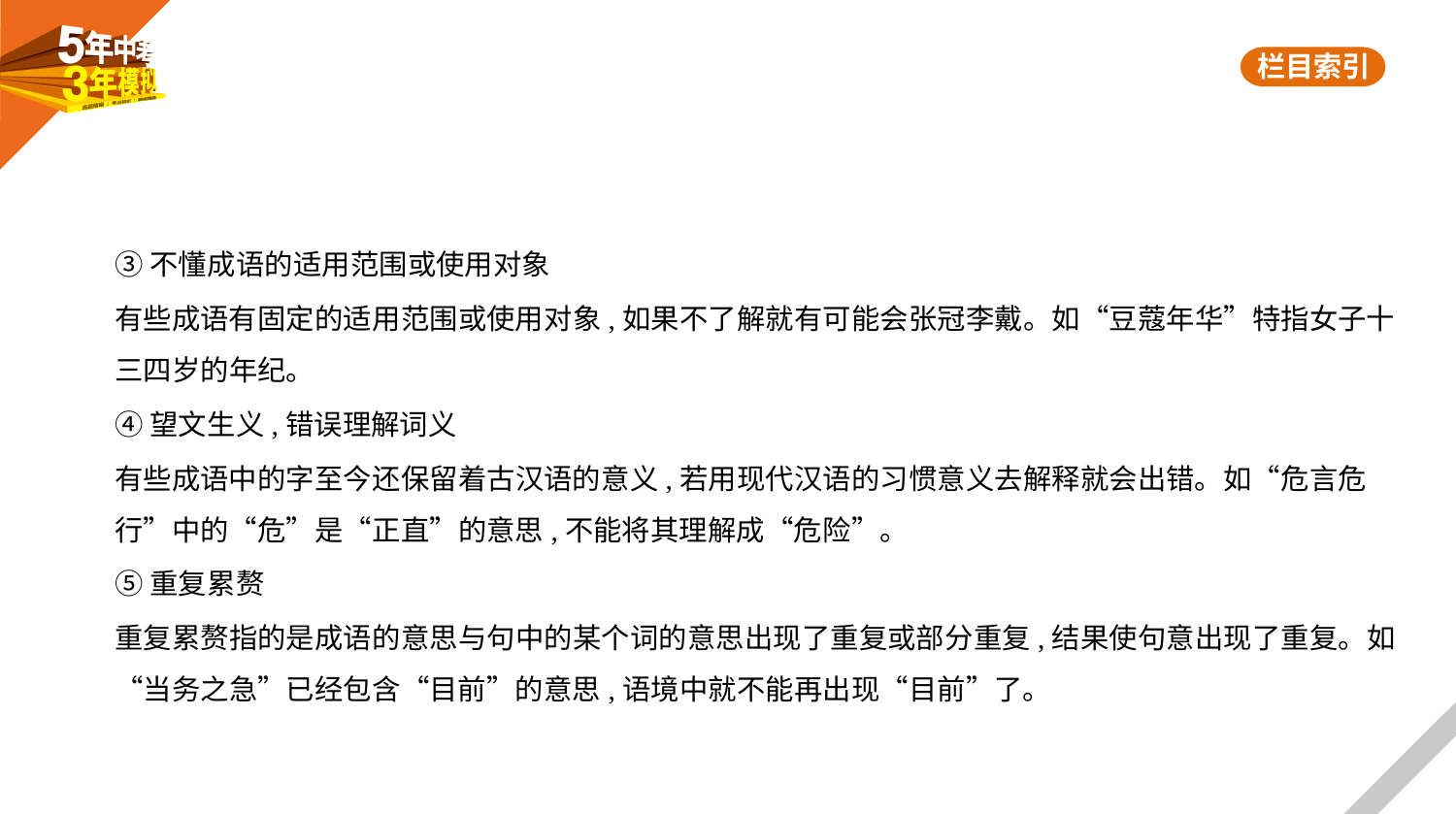

③不懂成语的适用范围或使用对象
有些成语有固定的适用范围或使用对象,如果不了解就有可能会张冠李戴。如“豆蔻年华”特指女子十
三四岁的年纪。
④望文生义,错误理解词义
有些成语中的字至今还保留着古汉语的意义,若用现代汉语的习惯意义去解释就会出错。如“危言危
行”中的“危”是“正直”的意思,不能将其理解成“危险”。
⑤重复累赘
重复累赘指的是成语的意思与句中的某个词的意思出现了重复或部分重复,结果使句意出现了重复。如
“当务之急”已经包含“目前”的意思,语境中就不能再出现“目前”了。